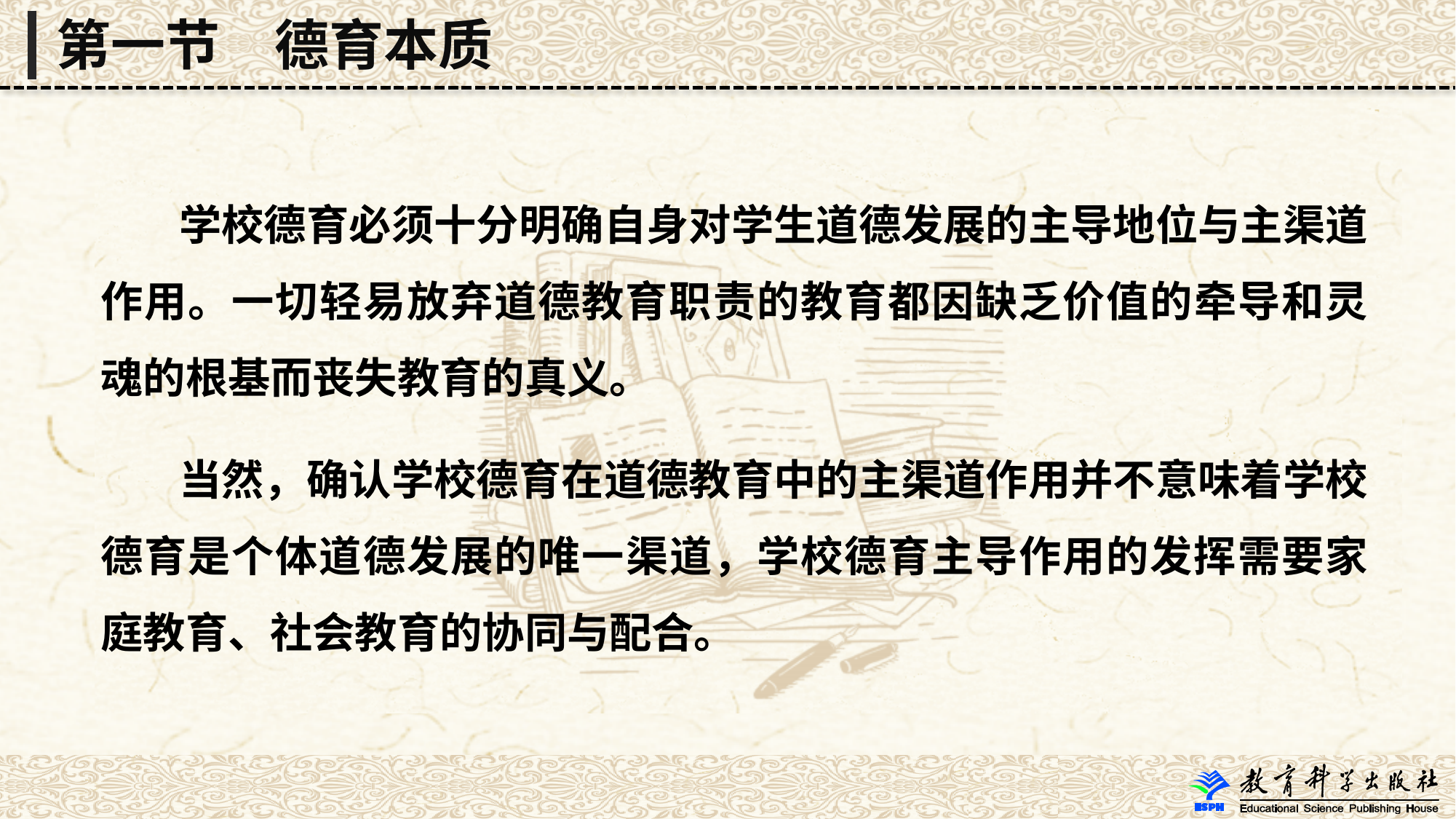

第一节　德育本质
       学校德育必须十分明确自身对学生道德发展的主导地位与主渠道作用。一切轻易放弃道德教育职责的教育都因缺乏价值的牵导和灵魂的根基而丧失教育的真义。

       当然，确认学校德育在道德教育中的主渠道作用并不意味着学校德育是个体道德发展的唯一渠道，学校德育主导作用的发挥需要家庭教育、社会教育的协同与配合。